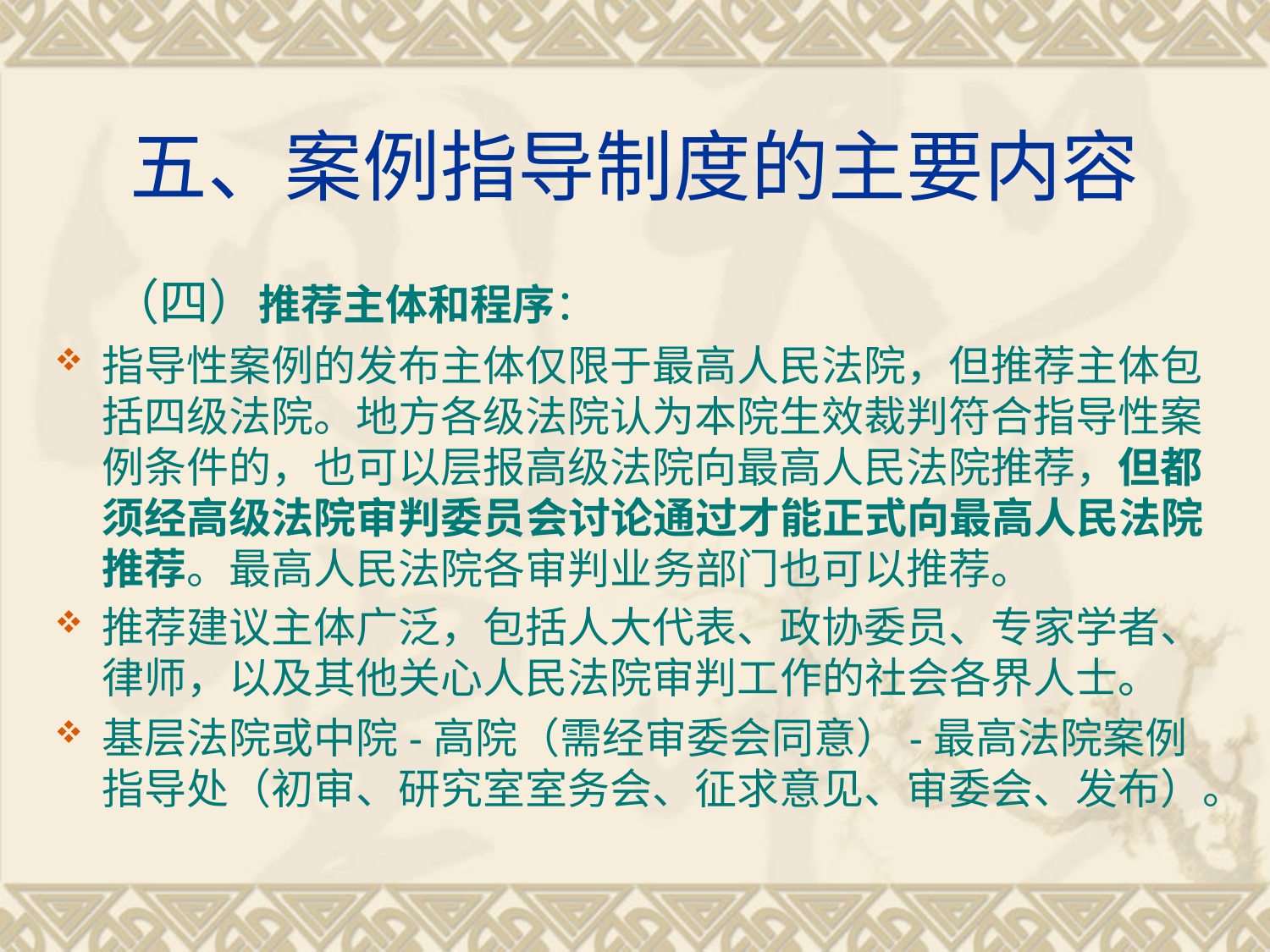

# 五、案例指导制度的主要内容
    （四）推荐主体和程序：
指导性案例的发布主体仅限于最高人民法院，但推荐主体包括四级法院。地方各级法院认为本院生效裁判符合指导性案例条件的，也可以层报高级法院向最高人民法院推荐，但都须经高级法院审判委员会讨论通过才能正式向最高人民法院推荐。最高人民法院各审判业务部门也可以推荐。
推荐建议主体广泛，包括人大代表、政协委员、专家学者、律师，以及其他关心人民法院审判工作的社会各界人士。
基层法院或中院-高院（需经审委会同意）-最高法院案例指导处（初审、研究室室务会、征求意见、审委会、发布）。